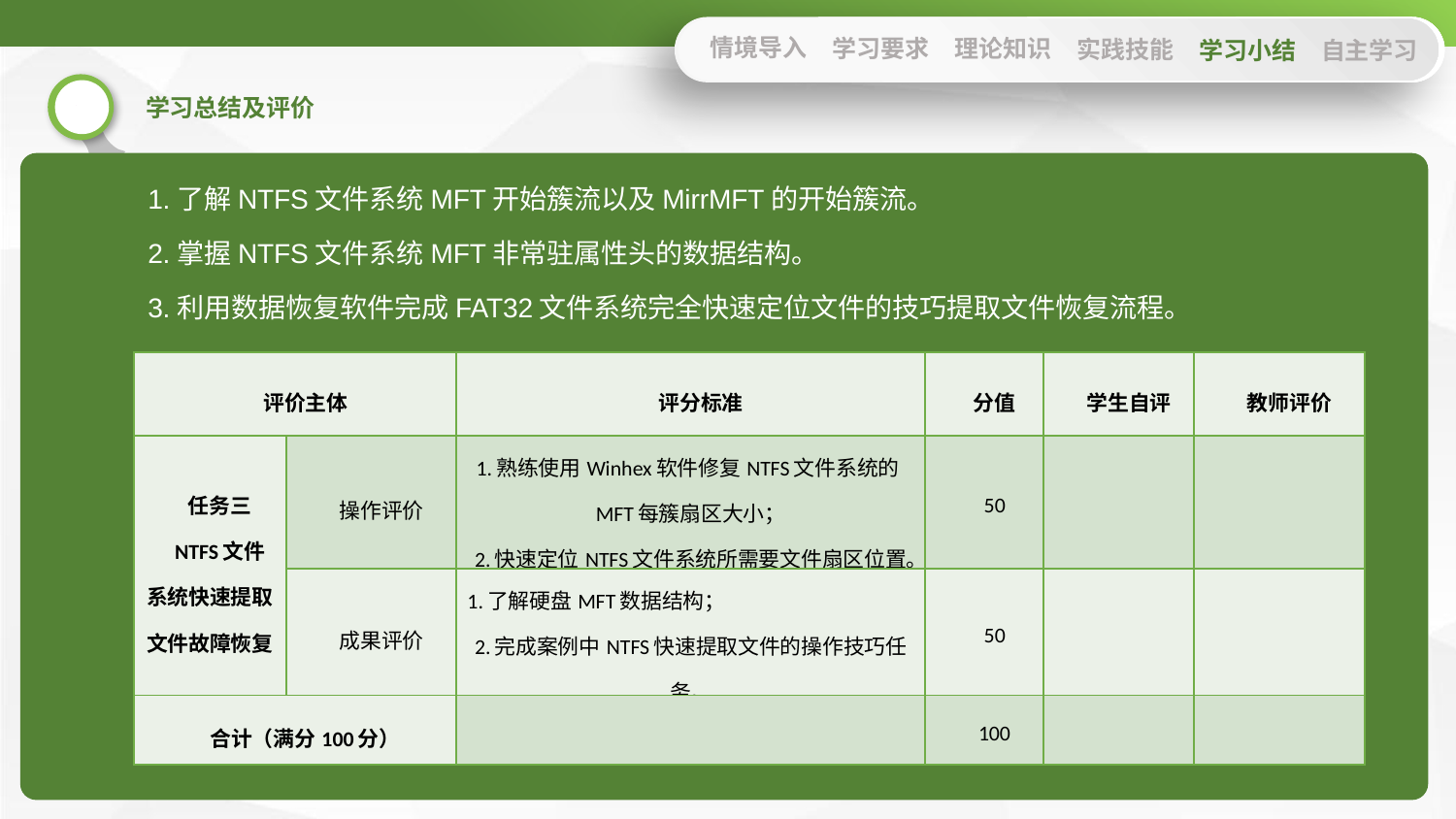

情境导入
学习要求
理论知识
实践技能
学习小结
自主学习
1.了解NTFS文件系统MFT开始簇流以及MirrMFT的开始簇流。
2.掌握NTFS文件系统MFT非常驻属性头的数据结构。
3.利用数据恢复软件完成FAT32文件系统完全快速定位文件的技巧提取文件恢复流程。
| 评价主体 |  | 评分标准 | 分值 | 学生自评 | 教师评价 |
| --- | --- | --- | --- | --- | --- |
| 任务三 NTFS文件系统快速提取文件故障恢复 | 操作评价 | 1.熟练使用Winhex软件修复NTFS文件系统的MFT每簇扇区大小； 2.快速定位NTFS文件系统所需要文件扇区位置。 | 50 |  |  |
|  | 成果评价 | 1.了解硬盘MFT数据结构； 2.完成案例中NTFS快速提取文件的操作技巧任务。 | 50 |  |  |
| 合计（满分100分） |  |  | 100 |  |  |